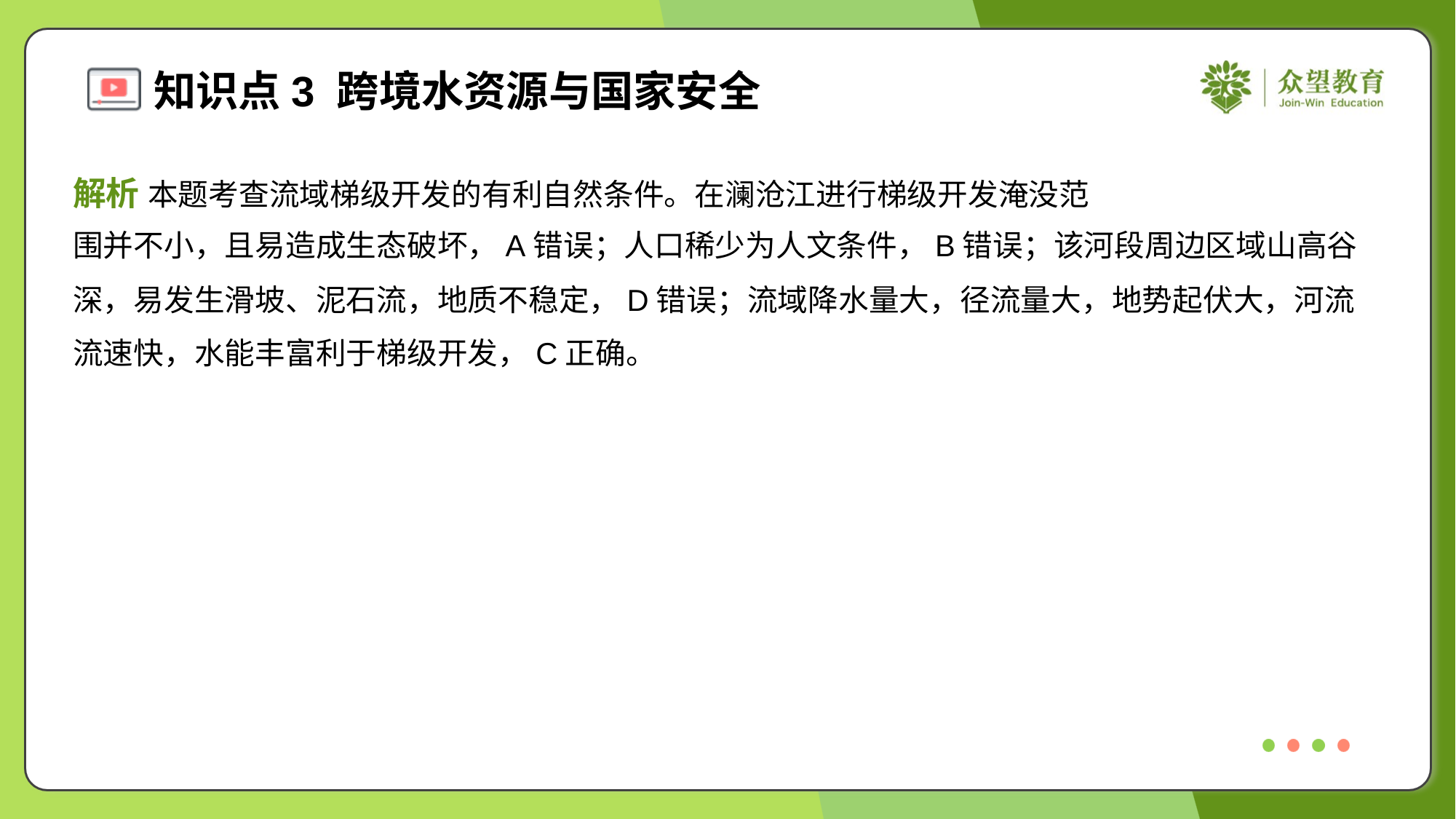

解析 本题考查流域梯级开发的有利自然条件。在澜沧江进行梯级开发淹没范
围并不小，且易造成生态破坏，A错误；人口稀少为人文条件，B错误；该河段周边区域山高谷
深，易发生滑坡、泥石流，地质不稳定，D错误；流域降水量大，径流量大，地势起伏大，河流
流速快，水能丰富利于梯级开发，C正确。